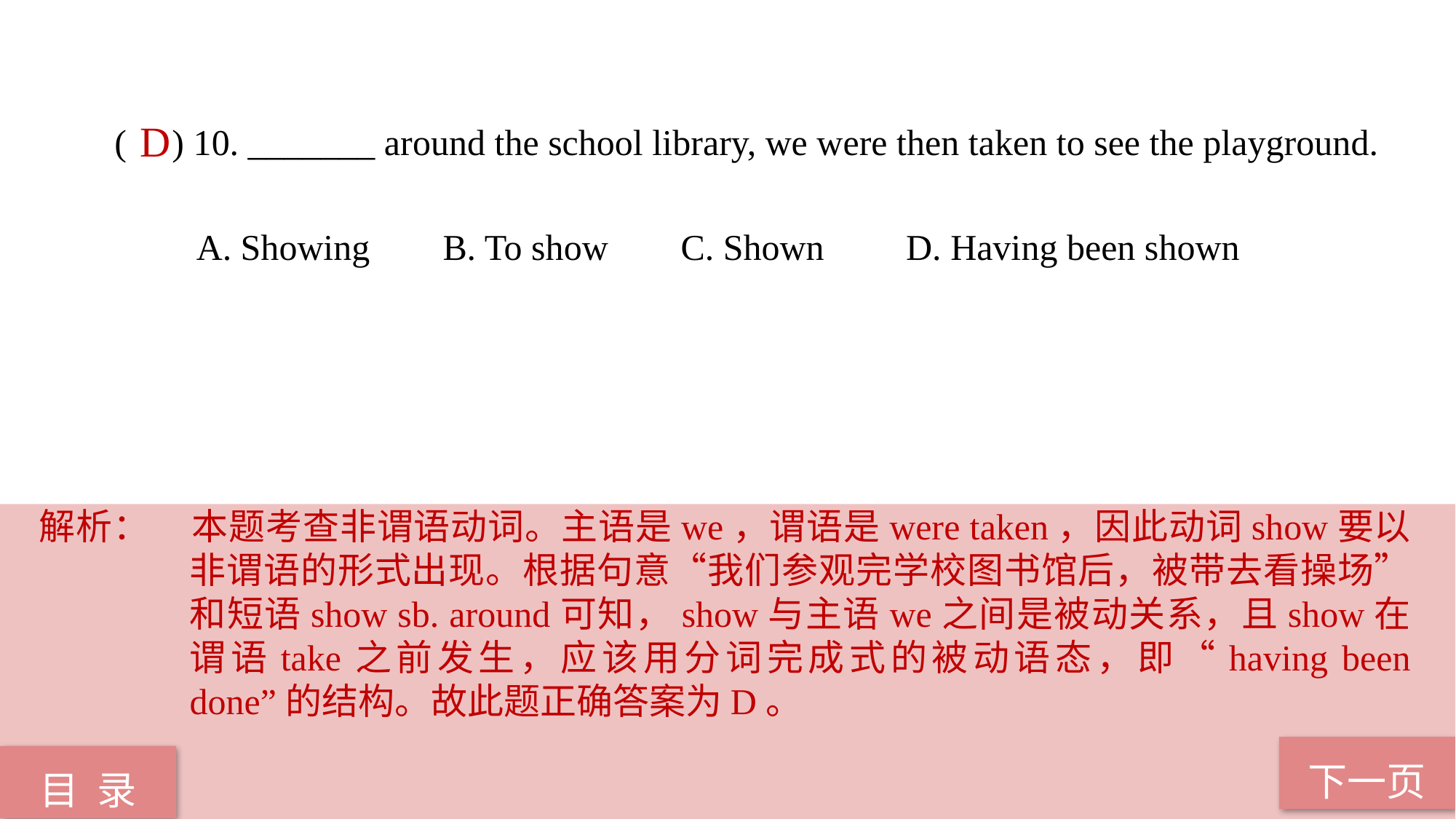

(     ) 10. _______ around the school library, we were then taken to see the playground.

         A. Showing        B. To show        C. Shown         D. Having been shown
D
解析：	本题考查非谓语动词。主语是we，谓语是were taken，因此动词show要以非谓语的形式出现。根据句意“我们参观完学校图书馆后，被带去看操场”和短语show sb. around可知，show与主语we之间是被动关系，且show在谓语take之前发生，应该用分词完成式的被动语态，即“having been done”的结构。故此题正确答案为D。
下一页